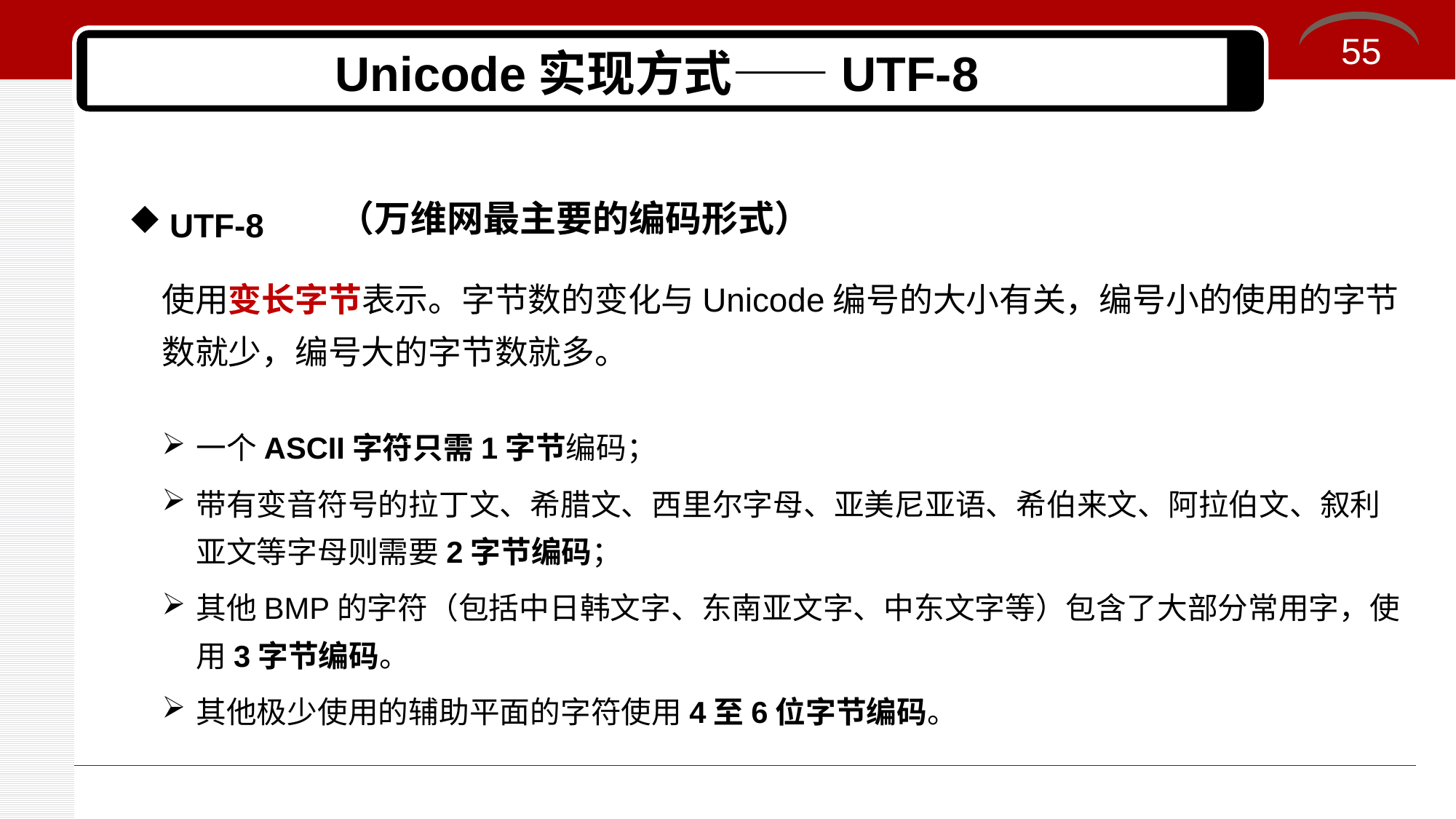

55
# Unicode实现方式——UTF-8
UTF-8
（万维网最主要的编码形式）
使用变长字节表示。字节数的变化与Unicode编号的大小有关，编号小的使用的字节数就少，编号大的字节数就多。
一个ASCII字符只需1字节编码；
带有变音符号的拉丁文、希腊文、西里尔字母、亚美尼亚语、希伯来文、阿拉伯文、叙利亚文等字母则需要2字节编码；
其他BMP的字符（包括中日韩文字、东南亚文字、中东文字等）包含了大部分常用字，使用3字节编码。
其他极少使用的辅助平面的字符使用4至6位字节编码。